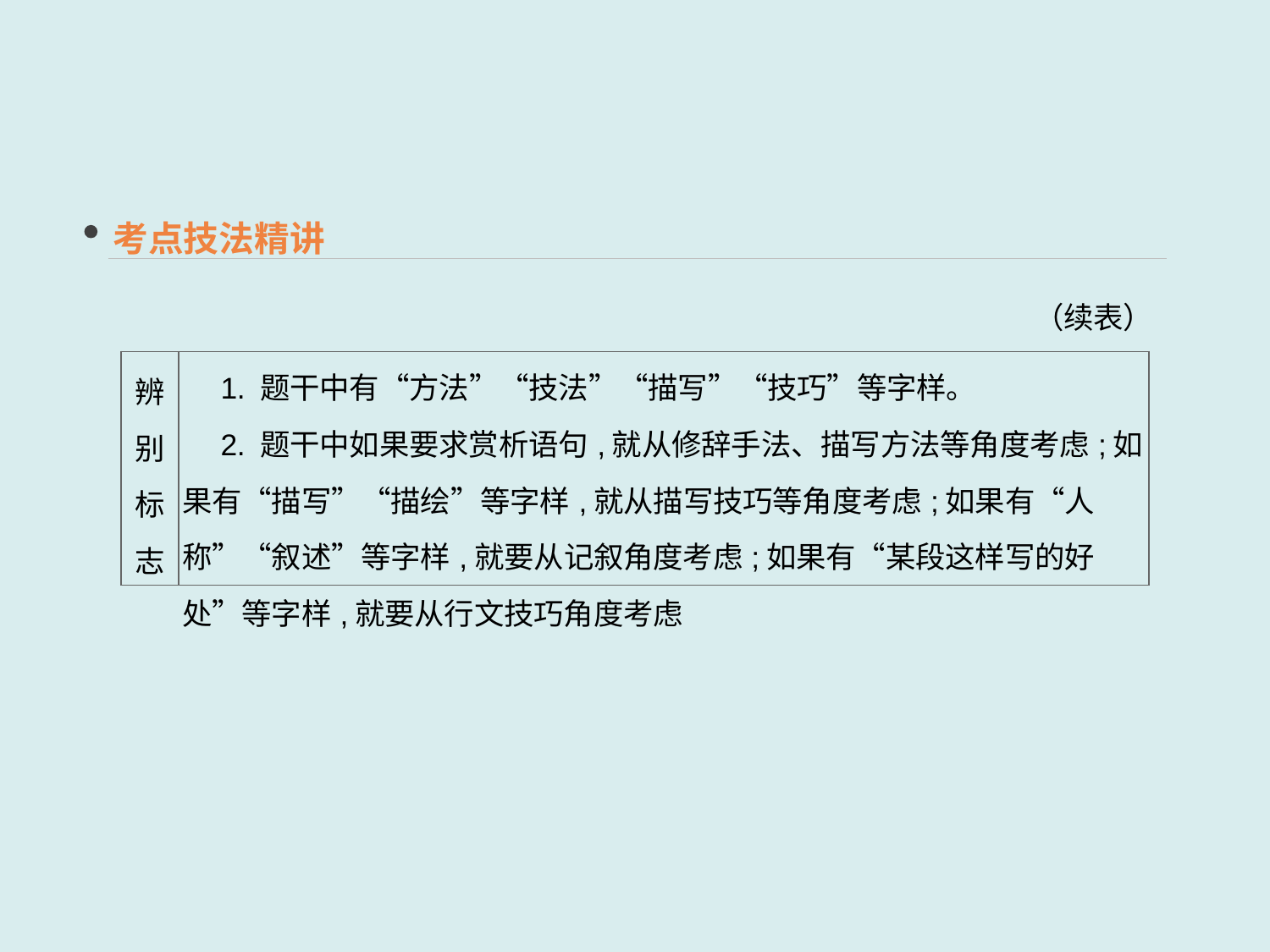

考点技法精讲

（续表）
| 辨别 标志 | 1. 题干中有“方法”“技法”“描写”“技巧”等字样。 　2. 题干中如果要求赏析语句,就从修辞手法、描写方法等角度考虑;如果有“描写”“描绘”等字样,就从描写技巧等角度考虑;如果有“人称”“叙述”等字样,就要从记叙角度考虑;如果有“某段这样写的好处”等字样,就要从行文技巧角度考虑 |
| --- | --- |